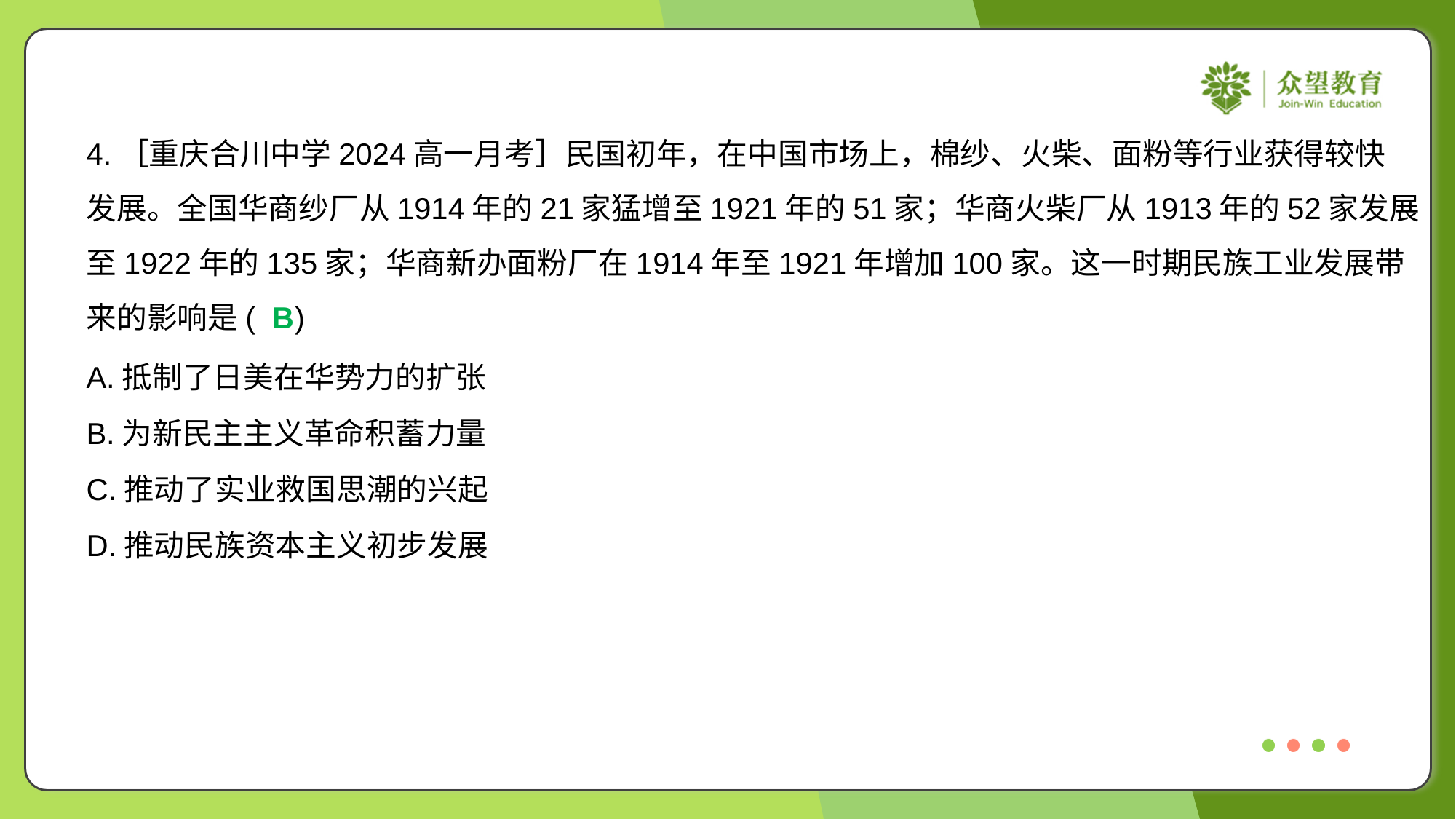

4.［重庆合川中学2024高一月考］民国初年，在中国市场上，棉纱、火柴、面粉等行业获得较快
发展。全国华商纱厂从1914年的21家猛增至1921年的51家；华商火柴厂从1913年的52家发展
至1922年的135家；华商新办面粉厂在1914年至1921年增加100家。这一时期民族工业发展带
来的影响是(     )
B
A.抵制了日美在华势力的扩张
B.为新民主主义革命积蓄力量
C.推动了实业救国思潮的兴起
D.推动民族资本主义初步发展